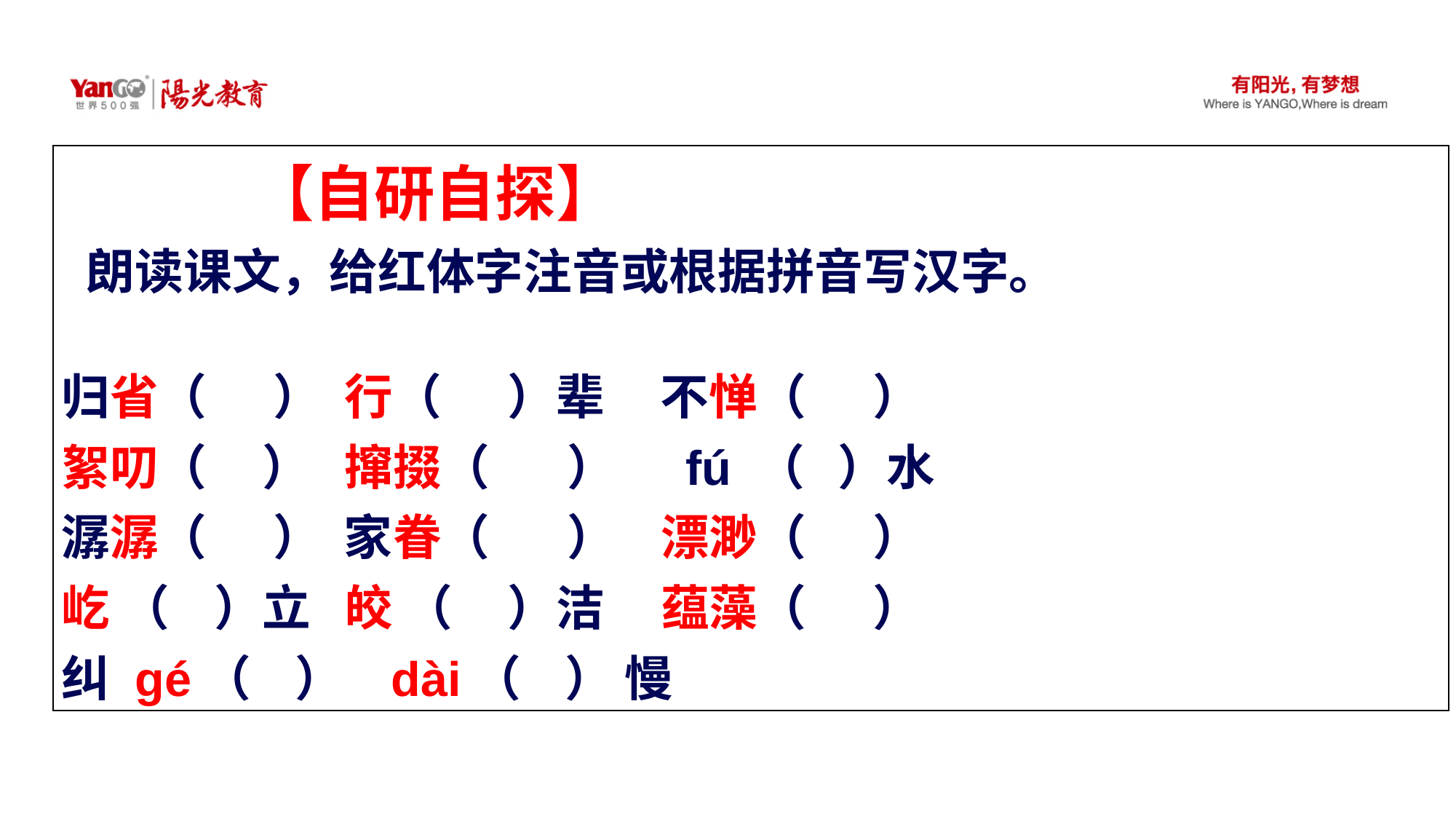

| 【自研自探】 朗读课文，给红体字注音或根据拼音写汉字。 归省（ ） 行（ ）辈 不惮（ ） 絮叨（ ） 撺掇（ ） fú （ ）水 潺潺（ ） 家眷（ ） 漂渺（ ） 屹 （ ）立 皎 （ ）洁 蕴藻（ ） 纠 gé（ ） dài（ ） 慢 |
| --- |